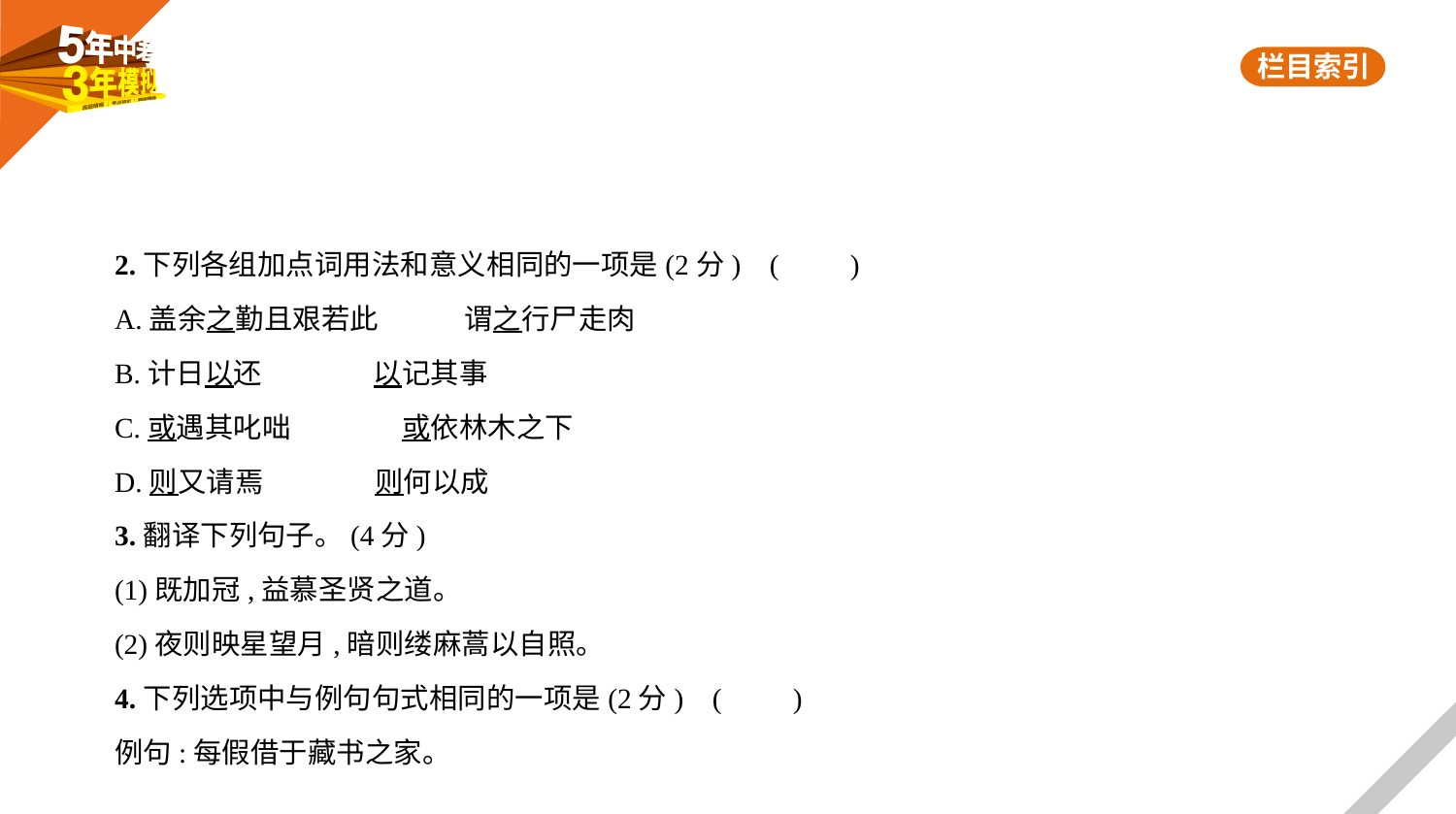

2.下列各组加点词用法和意义相同的一项是(2分) (　　)
A.盖余之勤且艰若此　　　谓之行尸走肉
B.计日以还　　　    以记其事
C.或遇其叱咄　　　    或依林木之下
D.则又请焉　　　    则何以成
3.翻译下列句子。(4分)
(1)既加冠,益慕圣贤之道。
(2)夜则映星望月,暗则缕麻蒿以自照。
4.下列选项中与例句句式相同的一项是(2分) (　　)
例句:每假借于藏书之家。